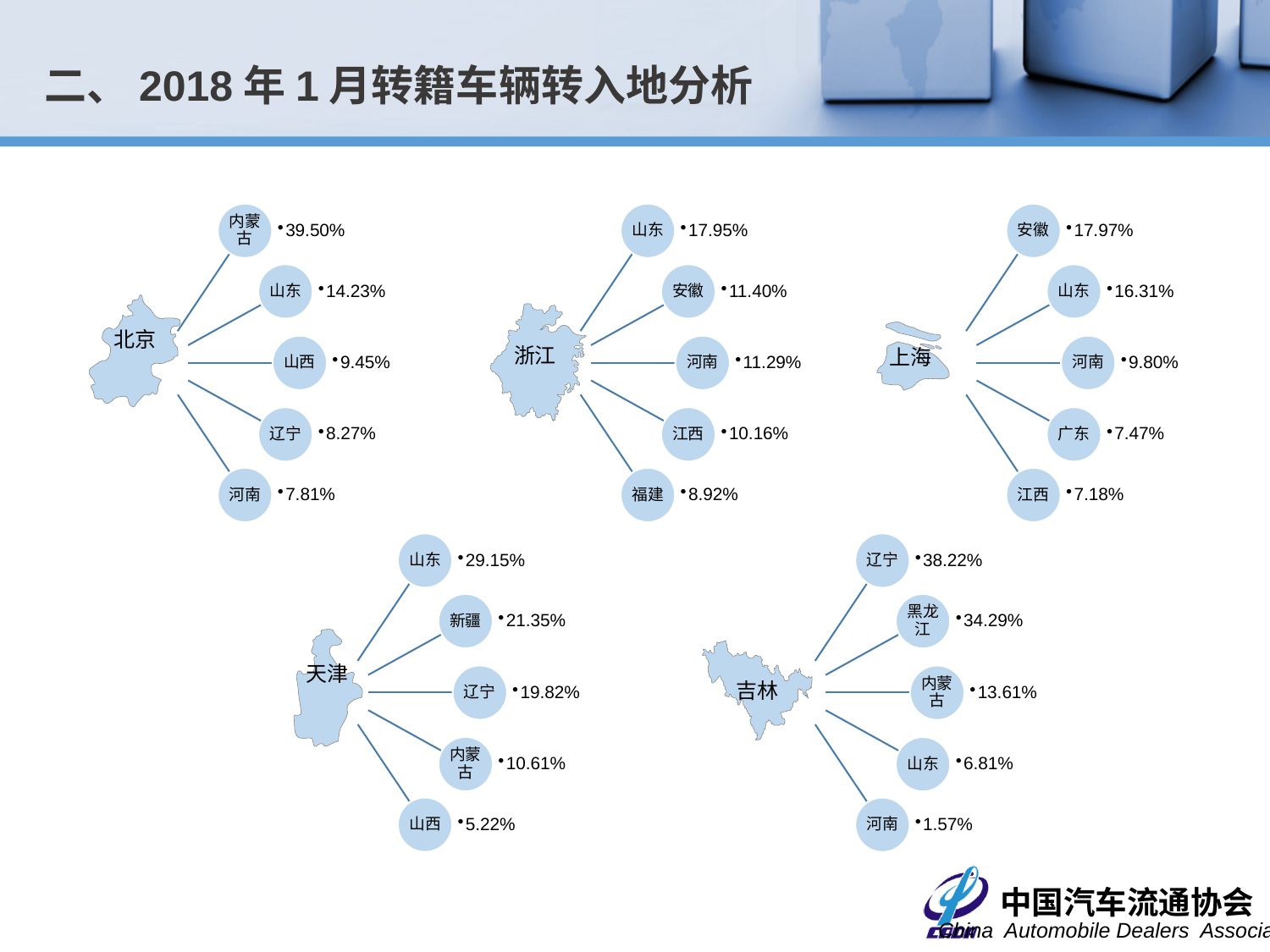

二、2018年1月转籍车辆转入地分析
内蒙古
39.50%
山东
14.23%
山西
9.45%
辽宁
8.27%
河南
7.81%
山东
17.95%
安徽
11.40%
河南
11.29%
江西
10.16%
福建
8.92%

浙江
安徽
17.97%
山东
16.31%
河南
9.80%
广东
7.47%
江西
7.18%
上海

北京
山东
29.15%
新疆
21.35%
辽宁
19.82%
内蒙古
10.61%
山西
5.22%
辽宁
38.22%
黑龙江
34.29%

内蒙古
13.61%

山东
6.81%

河南
1.57%
吉林

天津